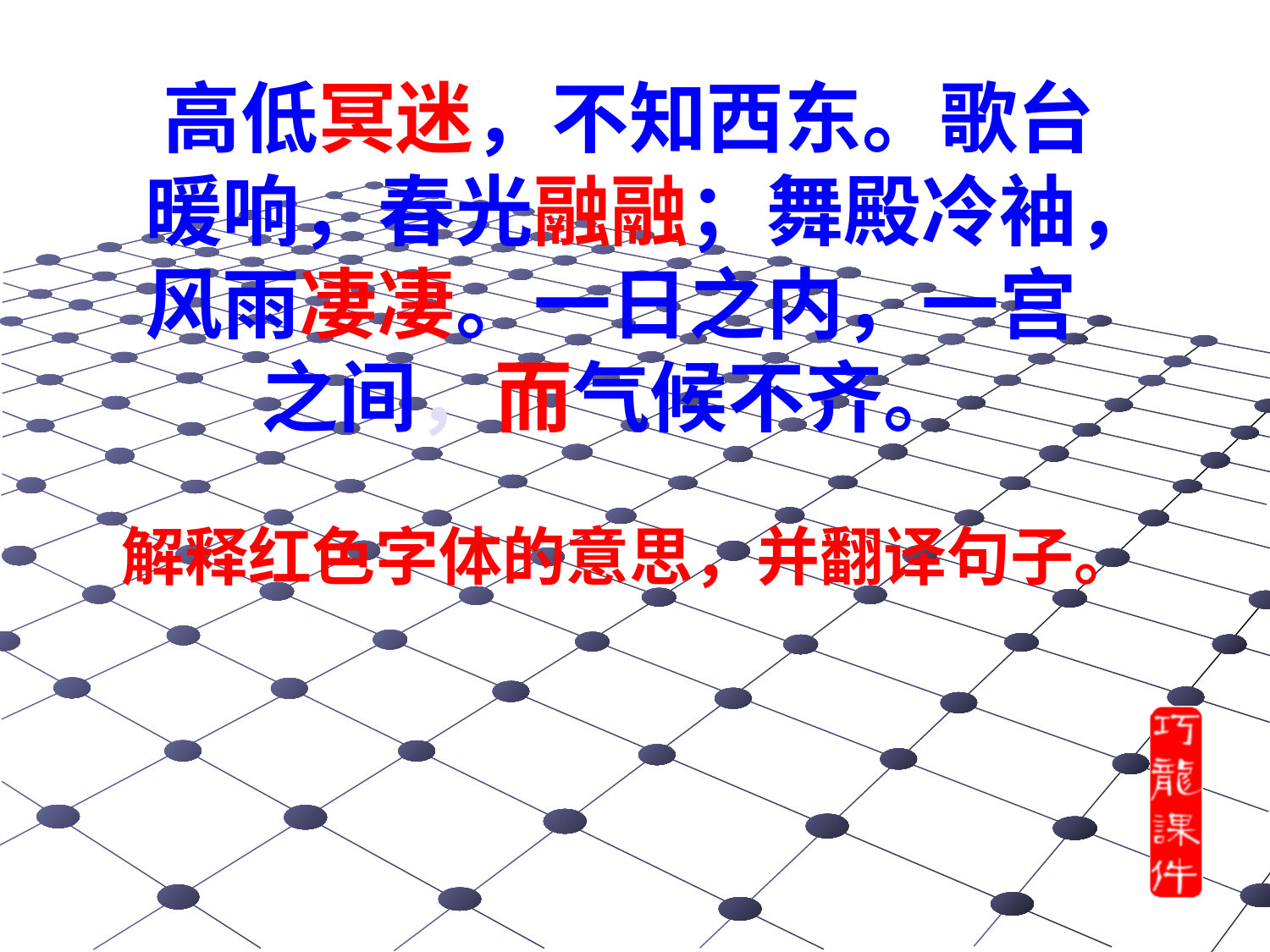

# 高低冥迷，不知西东。歌台暖响，春光融融；舞殿冷袖，风雨凄凄。一日之内，一宫之间，而气候不齐。
解释红色字体的意思，并翻译句子。